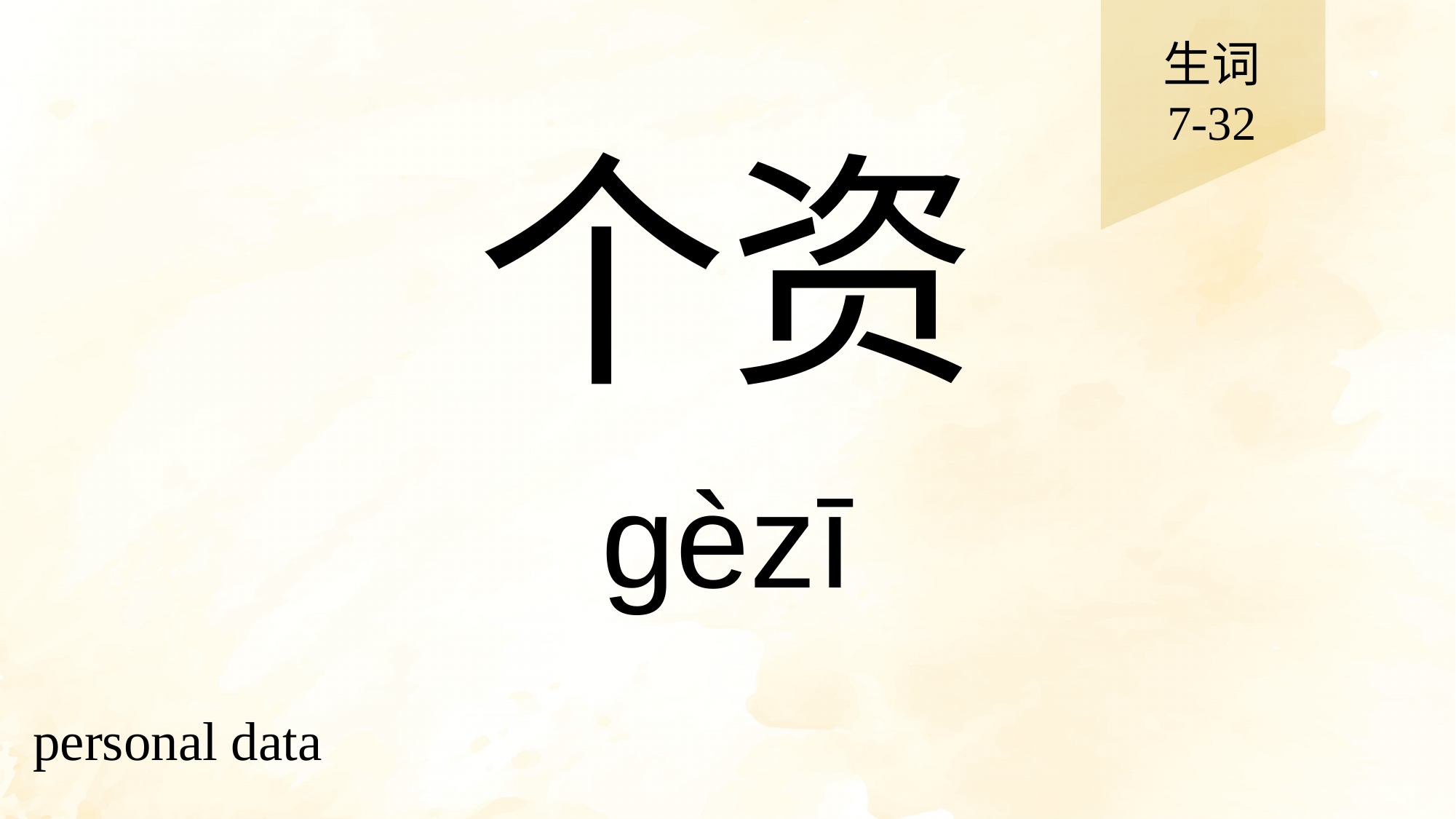

生词
7-32
# 个资
gèzī
personal data